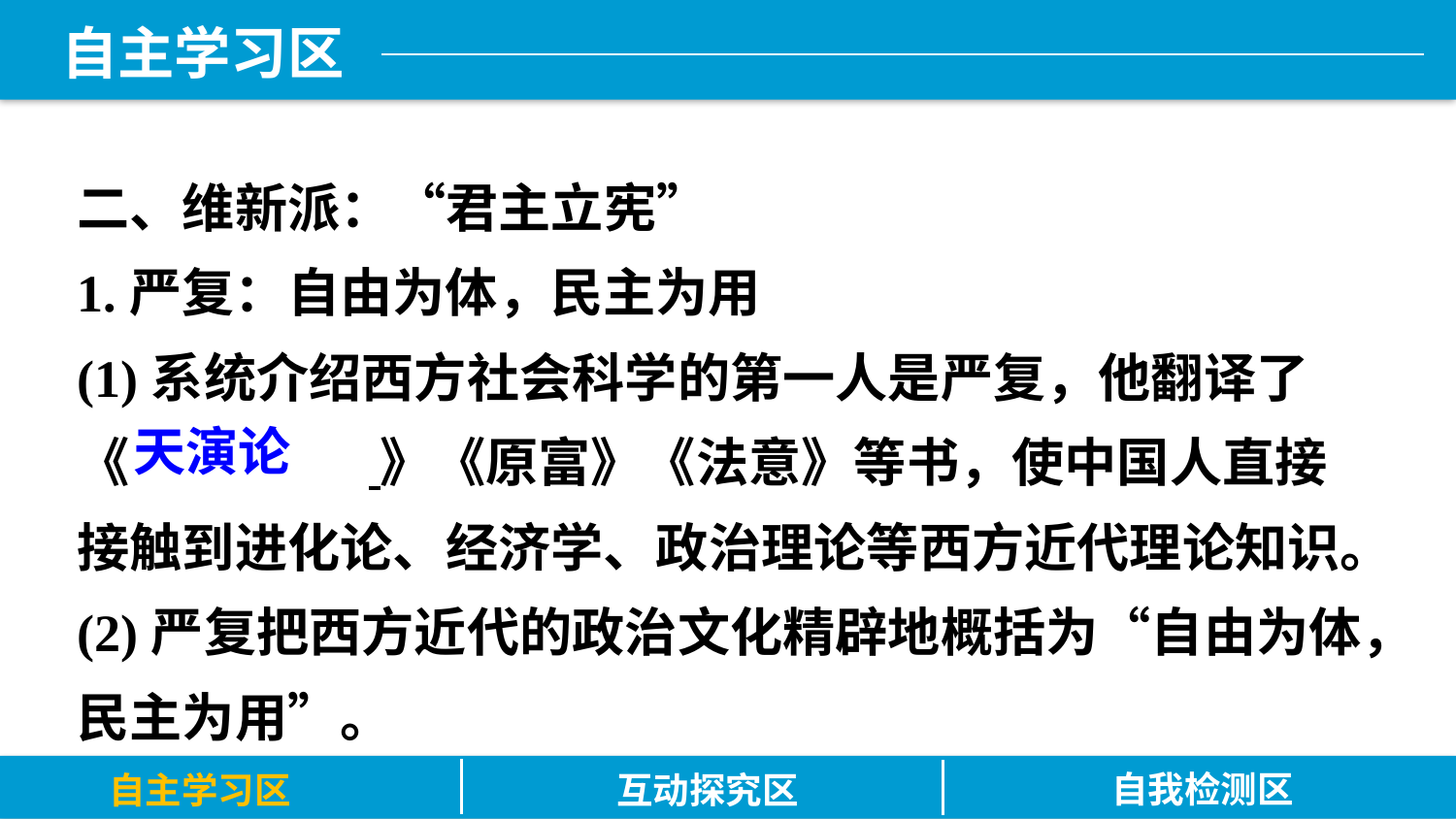

二、维新派：“君主立宪”
1.严复：自由为体，民主为用
(1)系统介绍西方社会科学的第一人是严复，他翻译了
《		 》《原富》《法意》等书，使中国人直接接触到进化论、经济学、政治理论等西方近代理论知识。
(2)严复把西方近代的政治文化精辟地概括为“自由为体，民主为用”。
天演论
自我检测区
自主学习区
互动探究区